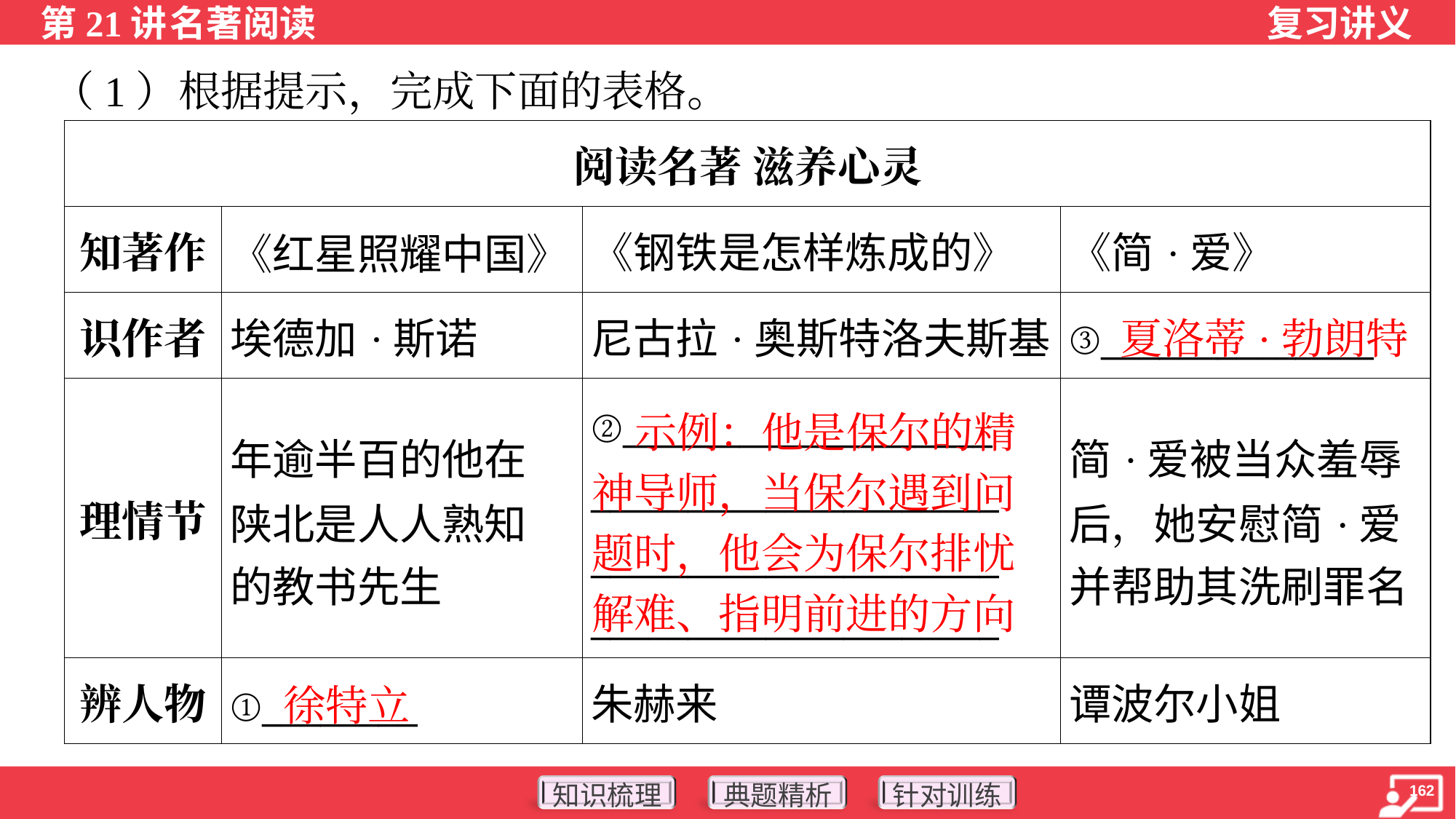

（1）根据提示，完成下面的表格。
| 阅读名著 滋养心灵 |  |  |  |
| --- | --- | --- | --- |
| 知著作 | 《红星照耀中国》 | 《钢铁是怎样炼成的》 | 《简·爱》 |
| 识作者 | 埃德加·斯诺 | 尼古拉·奥斯特洛夫斯基 | ③\_\_\_\_\_\_\_\_\_\_\_\_\_\_ |
| 理情节 | 年逾半百的他在 陕北是人人熟知 的教书先生 | ②\_\_\_\_\_\_\_\_\_\_\_\_\_\_\_\_\_\_\_ \_\_\_\_\_\_\_\_\_\_\_\_\_\_\_\_\_\_\_\_\_ \_\_\_\_\_\_\_\_\_\_\_\_\_\_\_\_\_\_\_\_\_ \_\_\_\_\_\_\_\_\_\_\_\_\_\_\_\_\_\_\_\_\_ | 简·爱被当众羞辱 后，她安慰简·爱 并帮助其洗刷罪名 |
| 辨人物 | ①\_\_\_\_\_\_\_\_ | 朱赫来 | 谭波尔小姐 |
夏洛蒂·勃朗特
   示例：他是保尔的精神导师，当保尔遇到问题时，他会为保尔排忧解难、指明前进的方向
徐特立